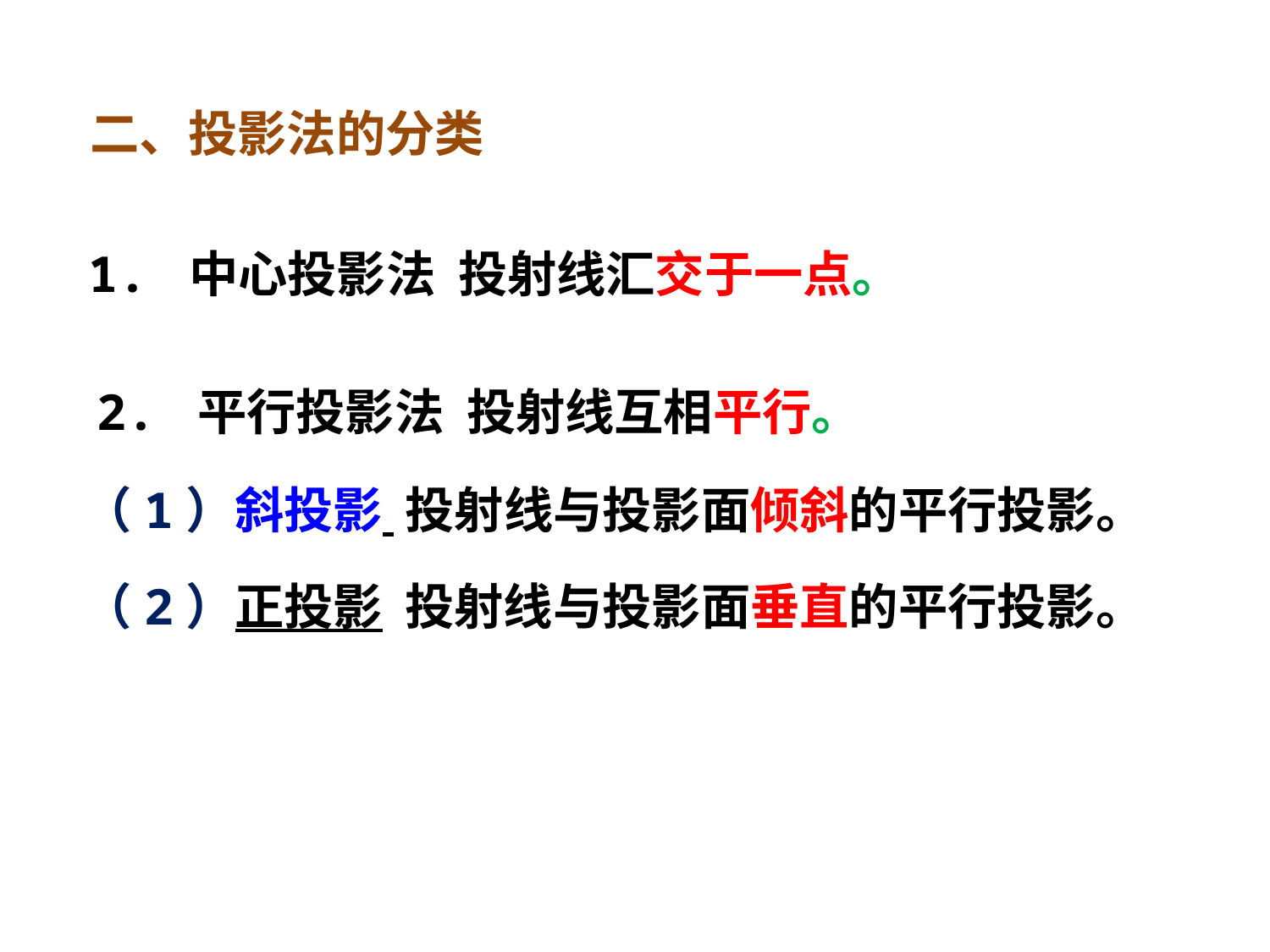

二、投影法的分类

  1. 中心投影法  投射线汇交于一点。
  2. 平行投影法  投射线互相平行。
   （1）斜投影  投射线与投影面倾斜的平行投影。
   （2）正投影  投射线与投影面垂直的平行投影。